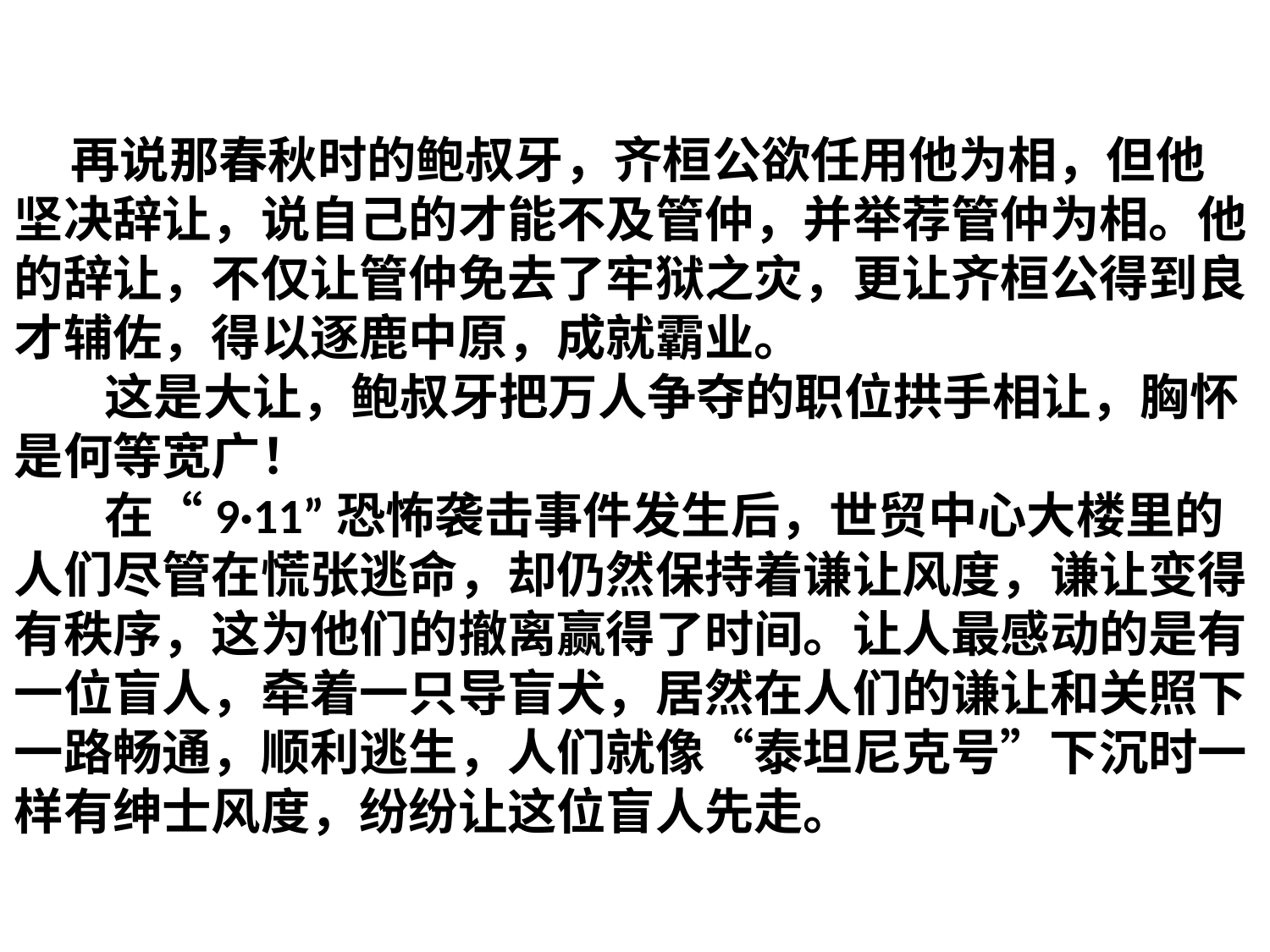

再说那春秋时的鲍叔牙，齐桓公欲任用他为相，但他坚决辞让，说自己的才能不及管仲，并举荐管仲为相。他的辞让，不仅让管仲免去了牢狱之灾，更让齐桓公得到良才辅佐，得以逐鹿中原，成就霸业。
       这是大让，鲍叔牙把万人争夺的职位拱手相让，胸怀是何等宽广！
       在“9·11”恐怖袭击事件发生后，世贸中心大楼里的人们尽管在慌张逃命，却仍然保持着谦让风度，谦让变得有秩序，这为他们的撤离赢得了时间。让人最感动的是有一位盲人，牵着一只导盲犬，居然在人们的谦让和关照下一路畅通，顺利逃生，人们就像“泰坦尼克号”下沉时一样有绅士风度，纷纷让这位盲人先走。